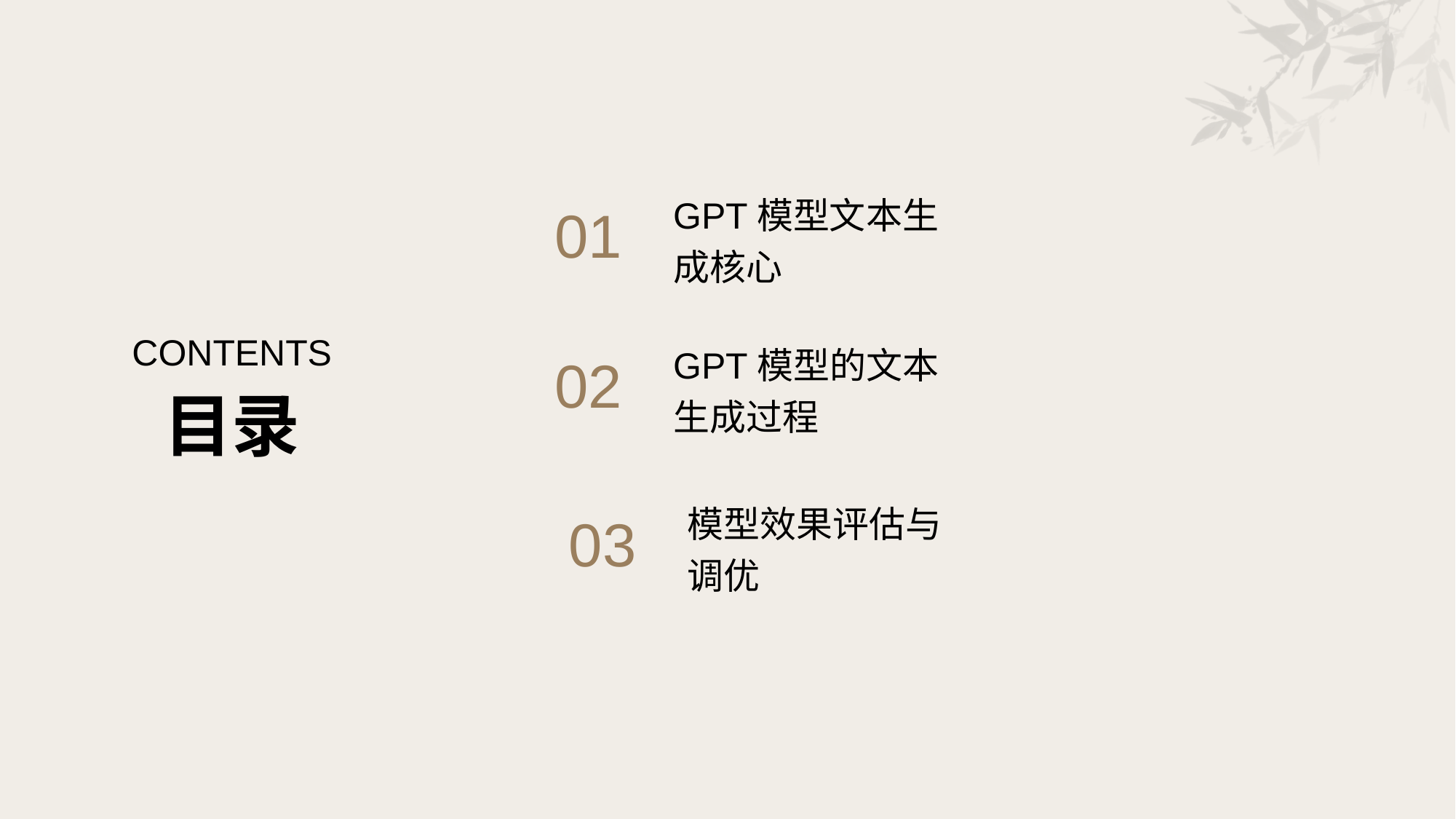

GPT模型文本生成核心

01
CONTENTS
GPT模型的文本生成过程
02
目录
模型效果评估与调优
03